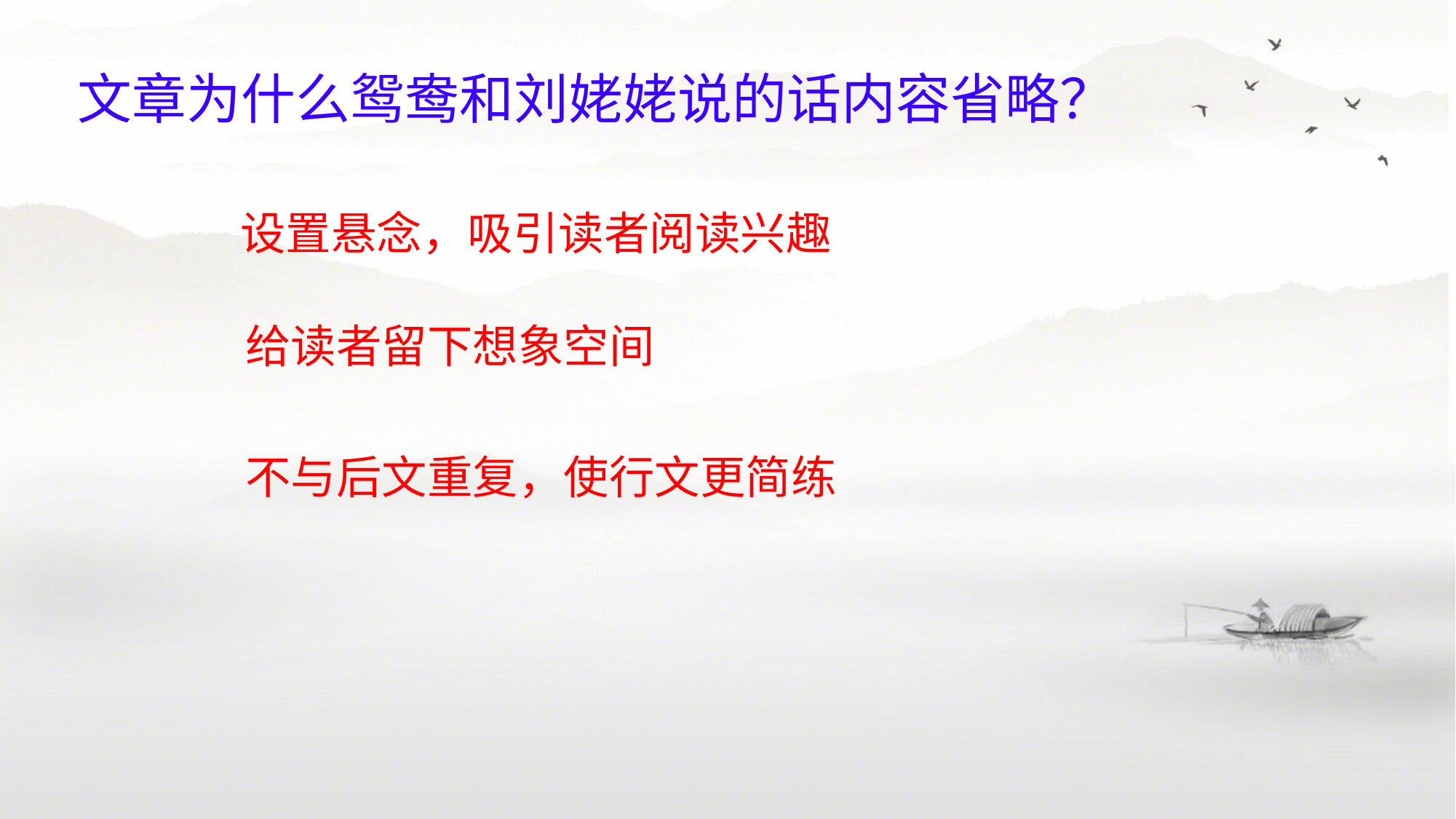

文章为什么鸳鸯和刘姥姥说的话内容省略？
设置悬念，吸引读者阅读兴趣
给读者留下想象空间
不与后文重复，使行文更简练